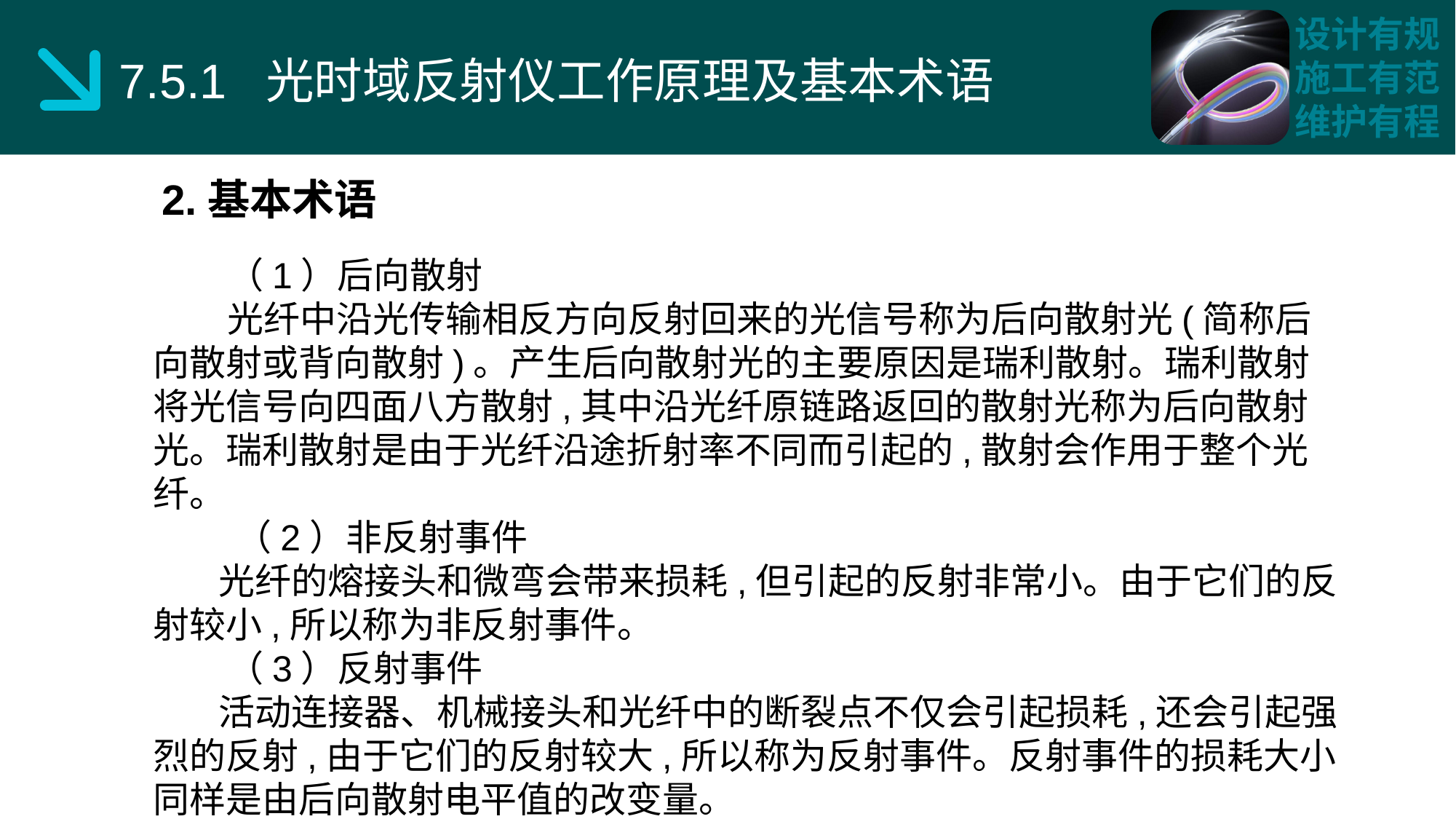

7.5.1  光时域反射仪工作原理及基本术语

2.基本术语
        （1）后向散射
        光纤中沿光传输相反方向反射回来的光信号称为后向散射光(简称后向散射或背向散射)。产生后向散射光的主要原因是瑞利散射。瑞利散射将光信号向四面八方散射,其中沿光纤原链路返回的散射光称为后向散射光。瑞利散射是由于光纤沿途折射率不同而引起的,散射会作用于整个光纤。
         （2）非反射事件
       光纤的熔接头和微弯会带来损耗,但引起的反射非常小。由于它们的反射较小,所以称为非反射事件。
        （3）反射事件
       活动连接器、机械接头和光纤中的断裂点不仅会引起损耗,还会引起强烈的反射,由于它们的反射较大,所以称为反射事件。反射事件的损耗大小同样是由后向散射电平值的改变量。